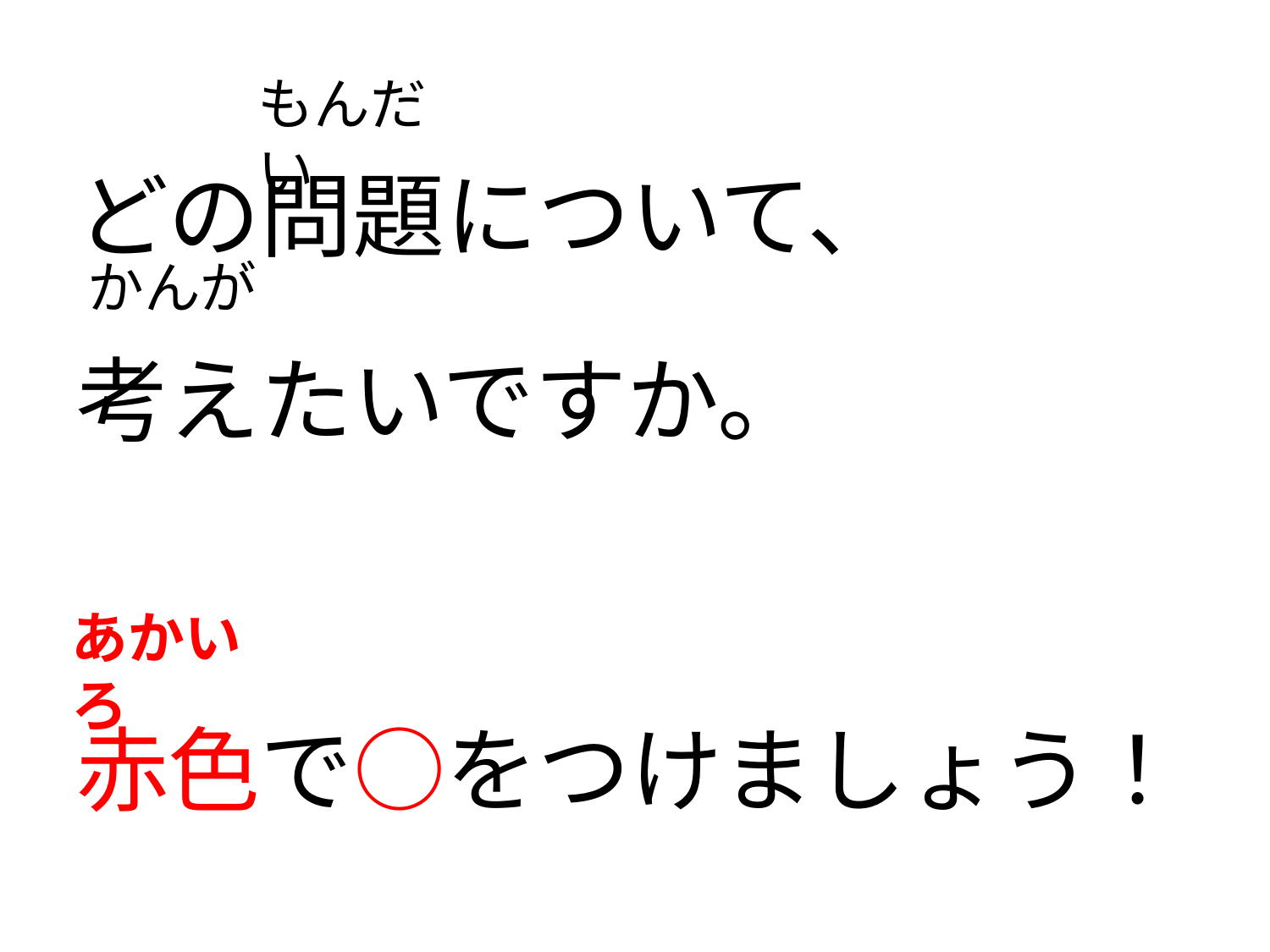

もんだい
どの問題について、
考えたいですか。

赤色で○をつけましょう！
かんが
あかいろ